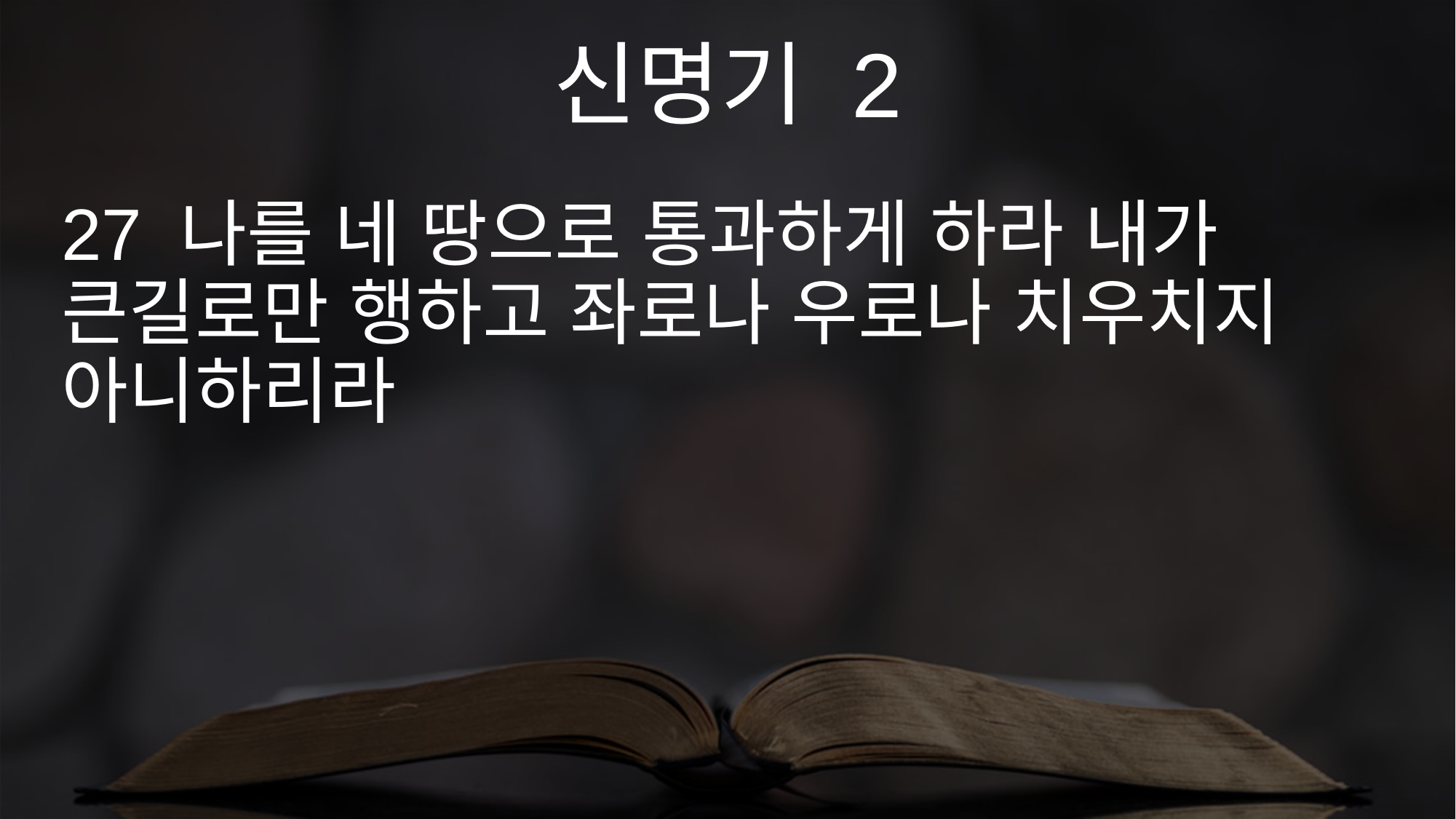

신명기 2
27 나를 네 땅으로 통과하게 하라 내가 큰길로만 행하고 좌로나 우로나 치우치지 아니하리라